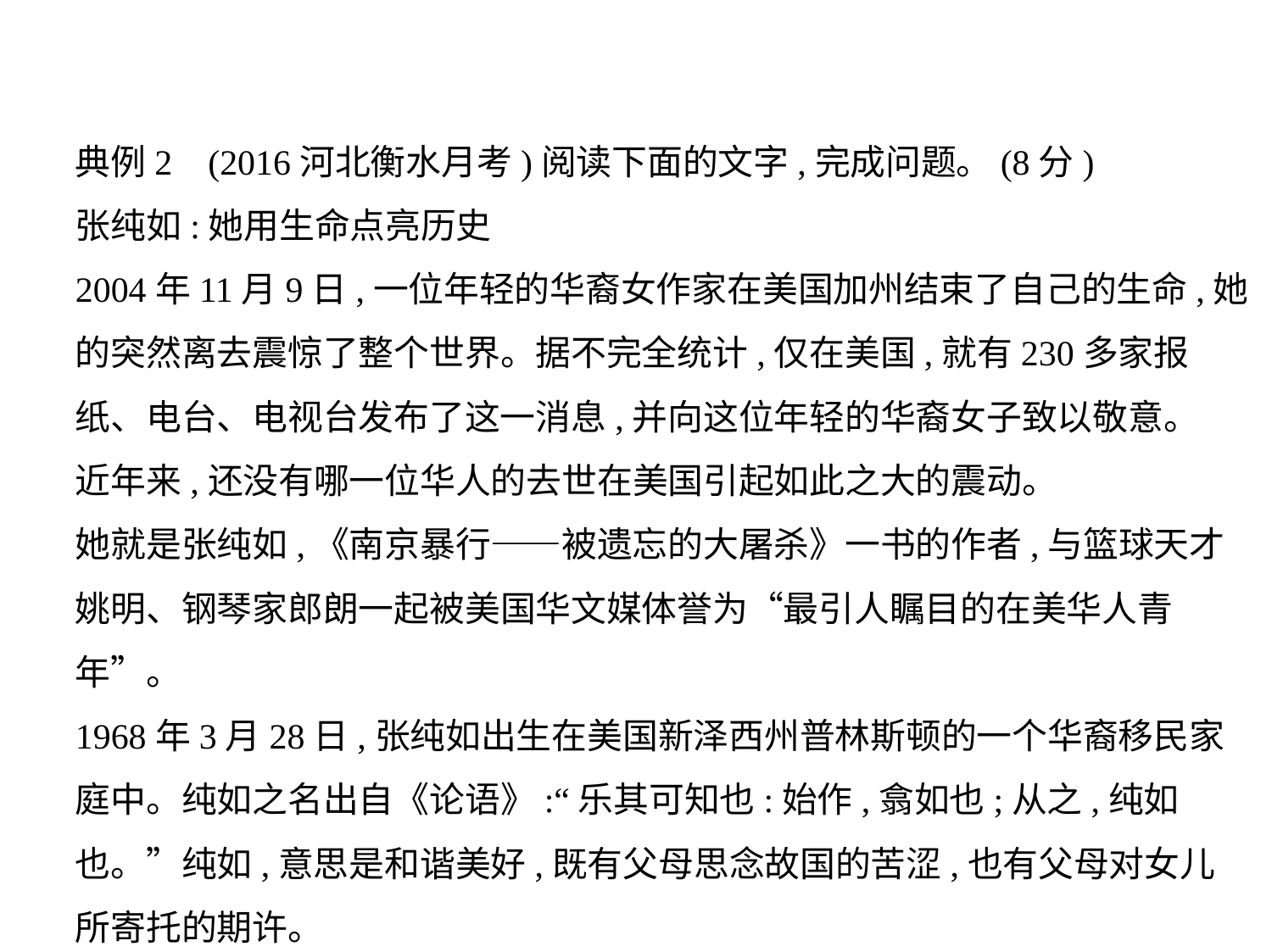

典例2    (2016河北衡水月考)阅读下面的文字,完成问题。(8分)
张纯如:她用生命点亮历史
2004年11月9日,一位年轻的华裔女作家在美国加州结束了自己的生命,她
的突然离去震惊了整个世界。据不完全统计,仅在美国,就有230多家报
纸、电台、电视台发布了这一消息,并向这位年轻的华裔女子致以敬意。
近年来,还没有哪一位华人的去世在美国引起如此之大的震动。
她就是张纯如,《南京暴行——被遗忘的大屠杀》一书的作者,与篮球天才姚明、钢琴家郎朗一起被美国华文媒体誉为“最引人瞩目的在美华人青年”。
1968年3月28日,张纯如出生在美国新泽西州普林斯顿的一个华裔移民家
庭中。纯如之名出自《论语》:“乐其可知也:始作,翕如也;从之,纯如
也。”纯如,意思是和谐美好,既有父母思念故国的苦涩,也有父母对女儿
所寄托的期许。